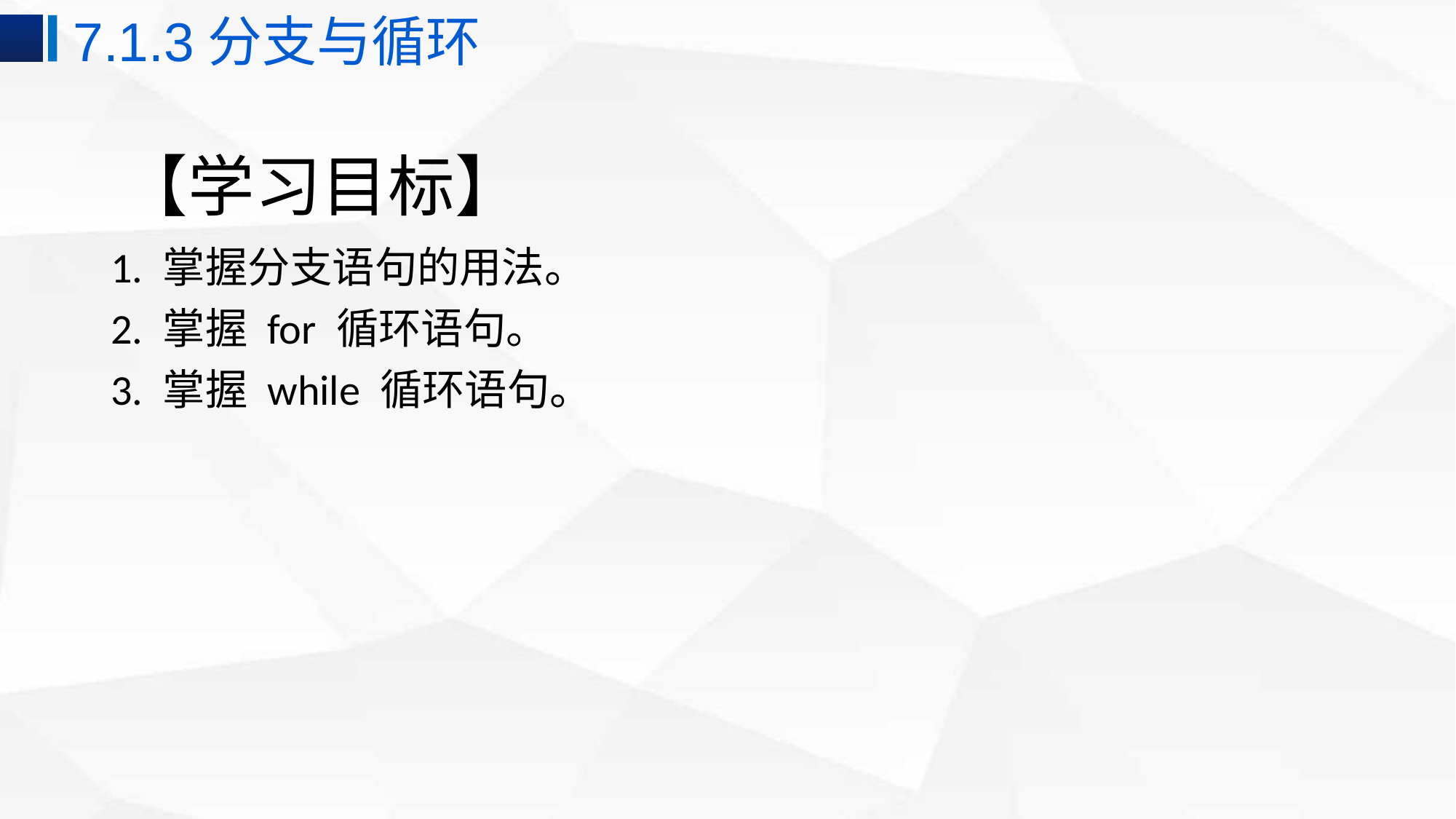

7.1.3分支与循环

# 【学习目标】
1. 掌握分支语句的用法。
2. 掌握 for 循环语句。
3. 掌握 while 循环语句。